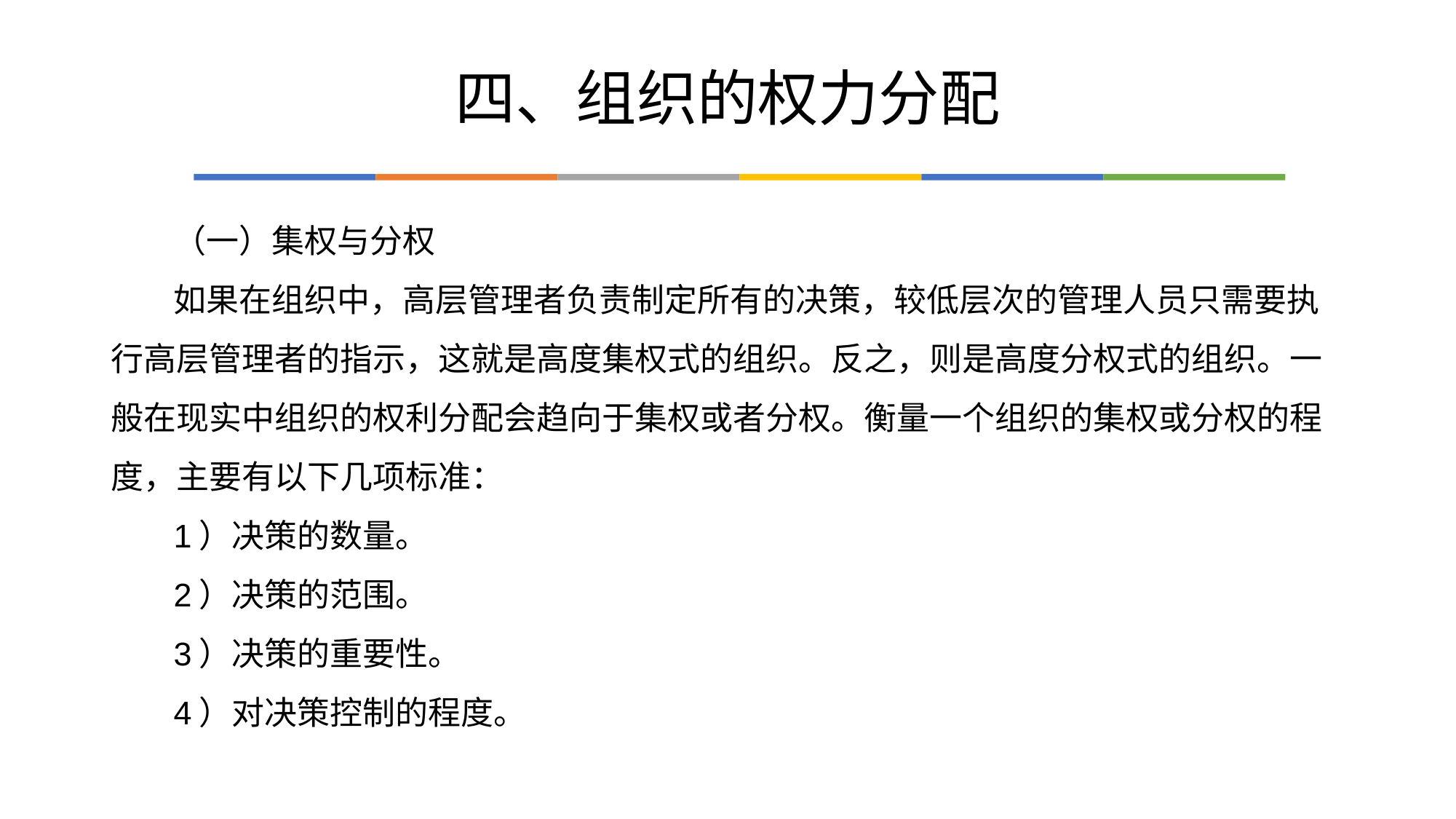

# 四、组织的权力分配
（一）集权与分权
如果在组织中，高层管理者负责制定所有的决策，较低层次的管理人员只需要执行高层管理者的指示，这就是高度集权式的组织。反之，则是高度分权式的组织。一般在现实中组织的权利分配会趋向于集权或者分权。衡量一个组织的集权或分权的程度，主要有以下几项标准：
1）决策的数量。
2）决策的范围。
3）决策的重要性。
4）对决策控制的程度。